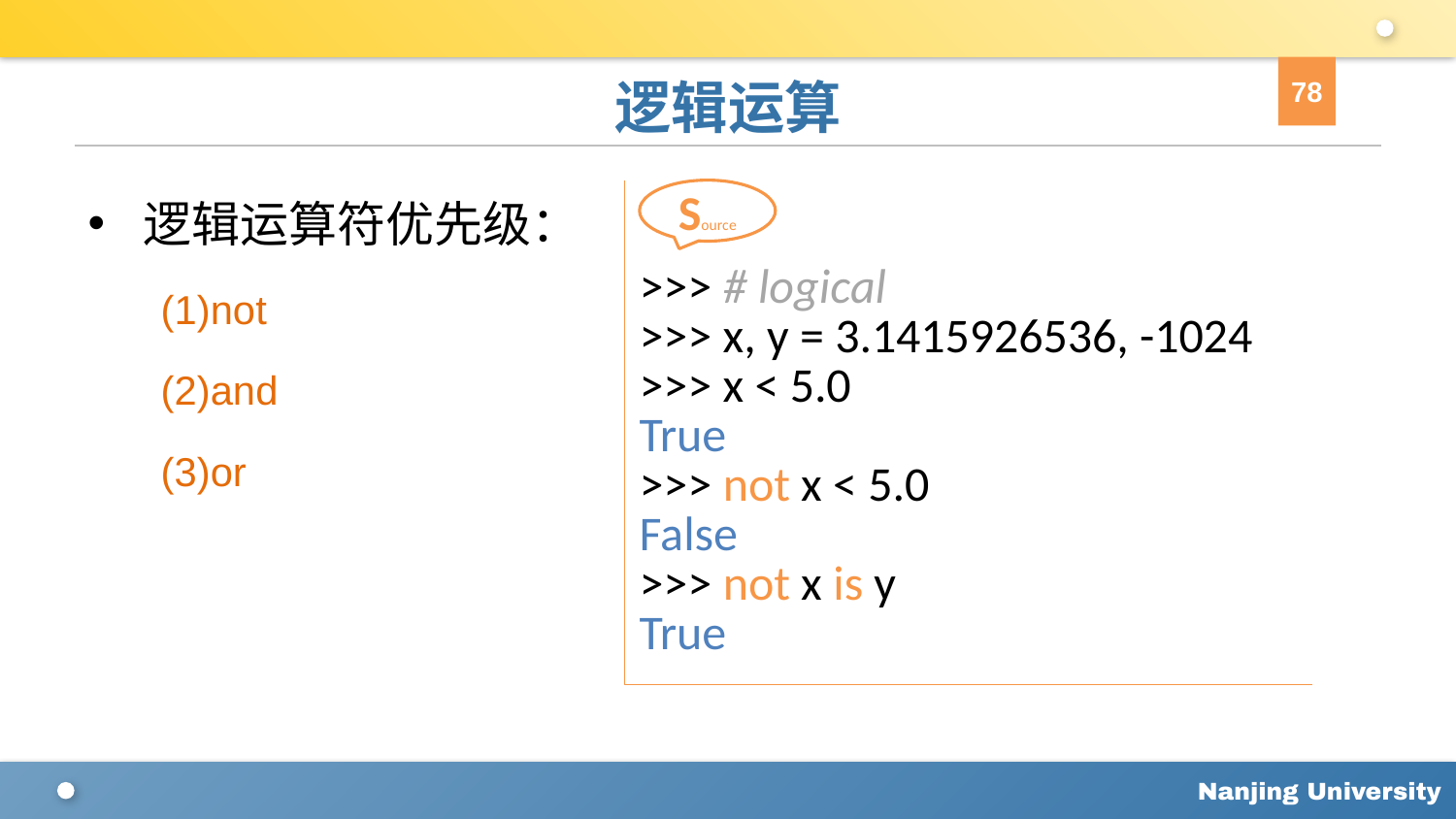

78
# 逻辑运算
逻辑运算符优先级：
(1)not
(2)and
(3)or
Source

>>> # logical
>>> x, y = 3.1415926536, -1024
>>> x < 5.0
True
>>> not x < 5.0
False
>>> not x is y
True